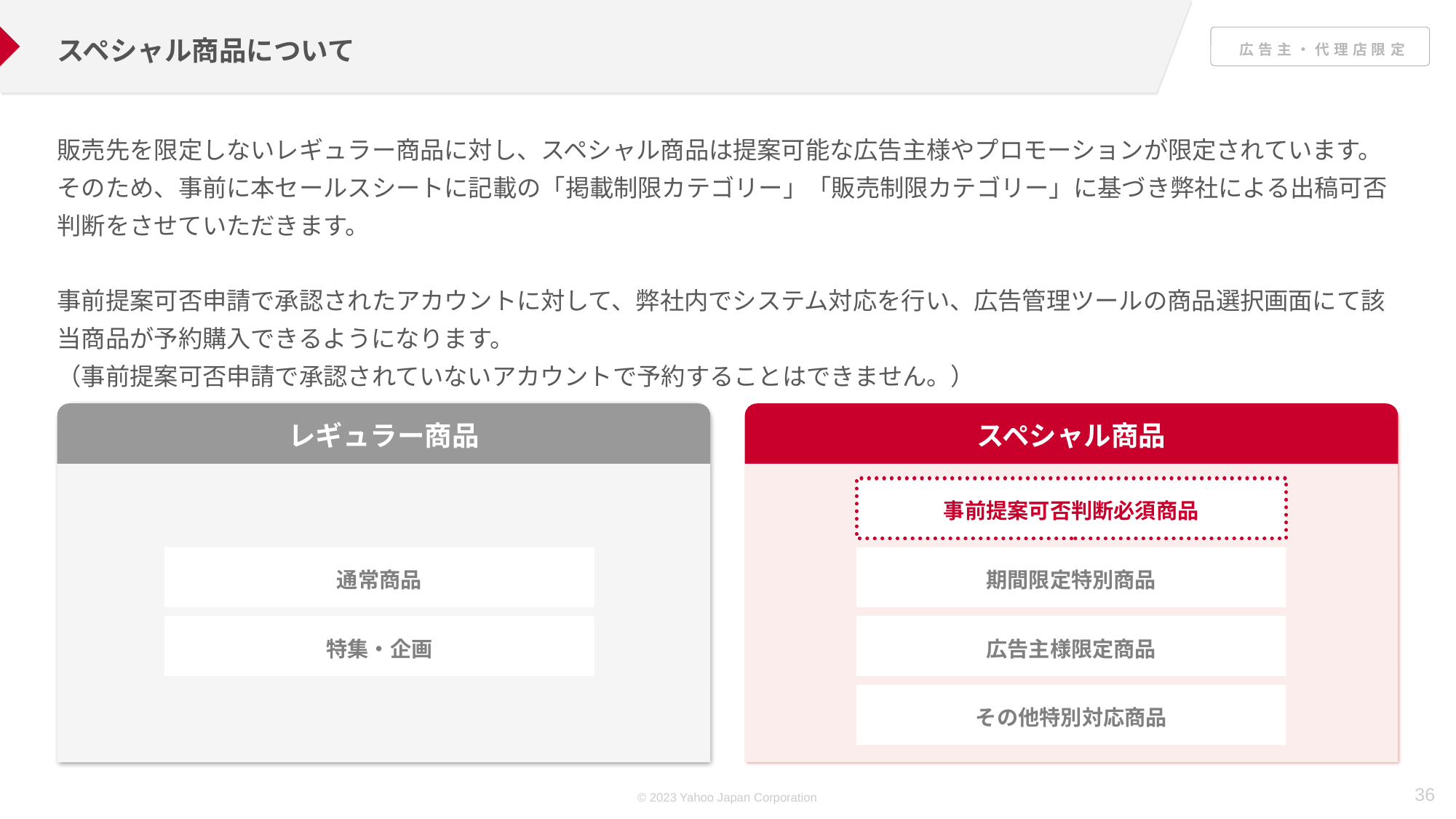

スペシャル商品について
販売先を限定しないレギュラー商品に対し、スペシャル商品は提案可能な広告主様やプロモーションが限定されています。そのため、事前に本セールスシートに記載の「掲載制限カテゴリー」「販売制限カテゴリー」に基づき弊社による出稿可否判断をさせていただきます。

事前提案可否申請で承認されたアカウントに対して、弊社内でシステム対応を行い、広告管理ツールの商品選択画面にて該当商品が予約購入できるようになります。
（事前提案可否申請で承認されていないアカウントで予約することはできません。）
レギュラー商品
スペシャル商品

事前提案可否判断必須商品
通常商品
期間限定特別商品
特集・企画
広告主様限定商品
その他特別対応商品